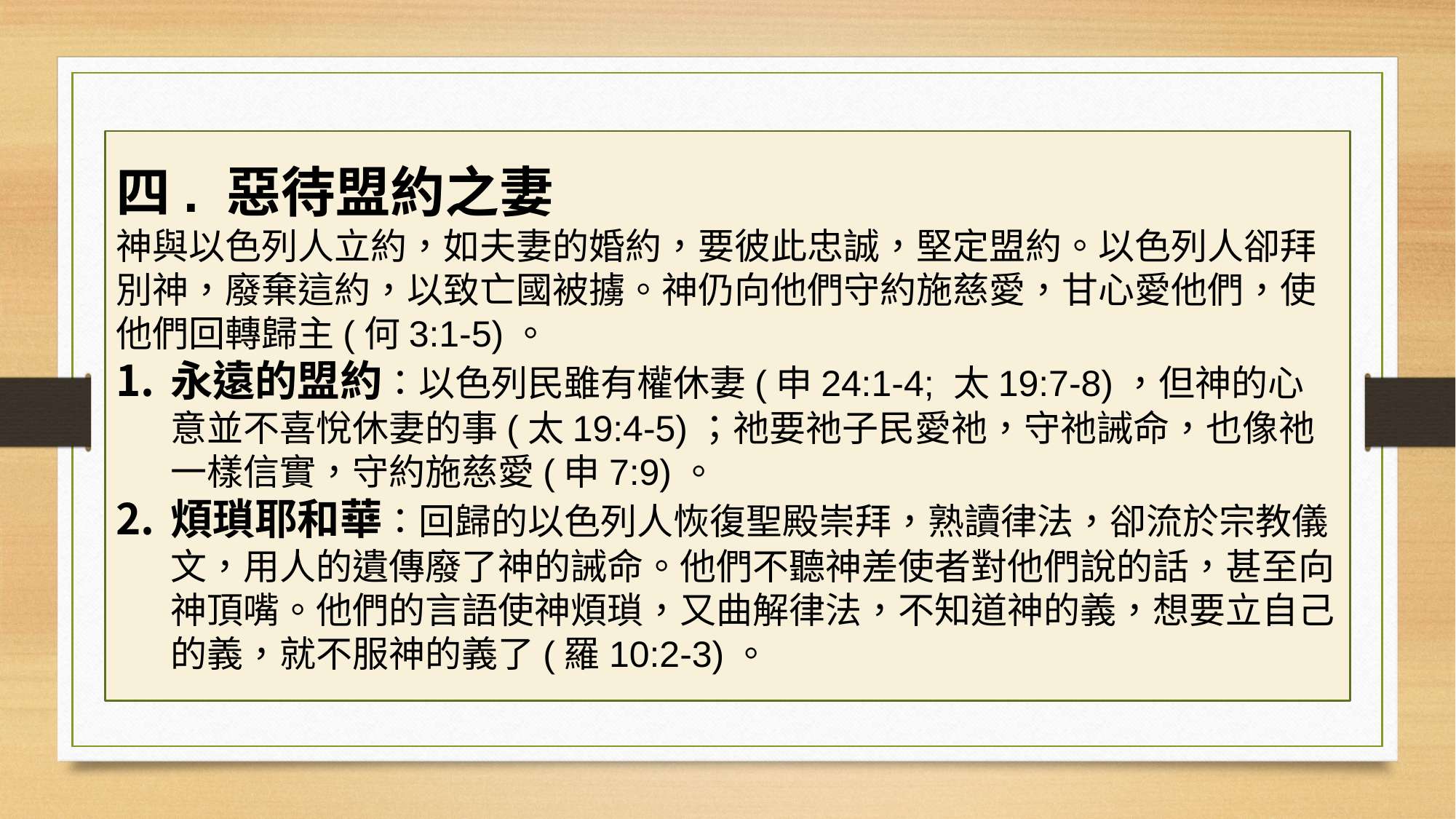

四. 惡待盟約之妻
神與以色列人立約，如夫妻的婚約，要彼此忠誠，堅定盟約。以色列人卻拜別神，廢棄這約，以致亡國被擄。神仍向他們守約施慈愛，甘心愛他們，使他們回轉歸主(何3:1-5)。
永遠的盟約：以色列民雖有權休妻(申24:1-4; 太19:7-8)，但神的心意並不喜悅休妻的事(太19:4-5)；祂要祂子民愛祂，守祂誡命，也像祂一樣信實，守約施慈愛(申7:9)。
煩瑣耶和華：回歸的以色列人恢復聖殿崇拜，熟讀律法，卻流於宗教儀文，用人的遺傳廢了神的誡命。他們不聽神差使者對他們說的話，甚至向神頂嘴。他們的言語使神煩瑣，又曲解律法，不知道神的義，想要立自己的義，就不服神的義了(羅10:2-3)。